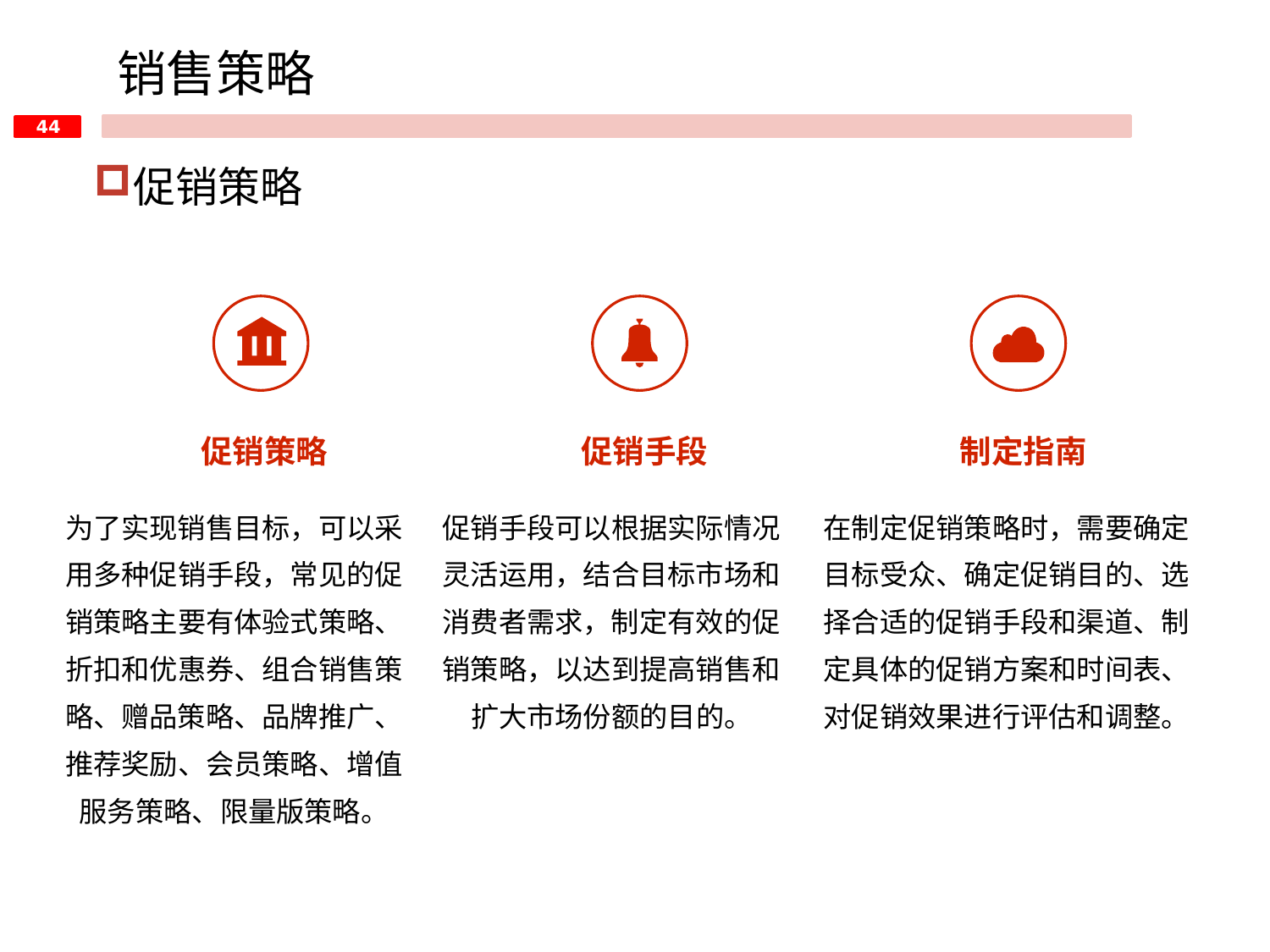

销售策略
44
促销策略

促销策略
促销手段
制定指南
为了实现销售目标，可以采用多种促销手段，常见的促销策略主要有体验式策略、折扣和优惠券、组合销售策略、赠品策略、品牌推广、推荐奖励、会员策略、增值服务策略、限量版策略。
促销手段可以根据实际情况灵活运用，结合目标市场和消费者需求，制定有效的促销策略，以达到提高销售和扩大市场份额的目的。
在制定促销策略时，需要确定目标受众、确定促销目的、选择合适的促销手段和渠道、制定具体的促销方案和时间表、对促销效果进行评估和调整。